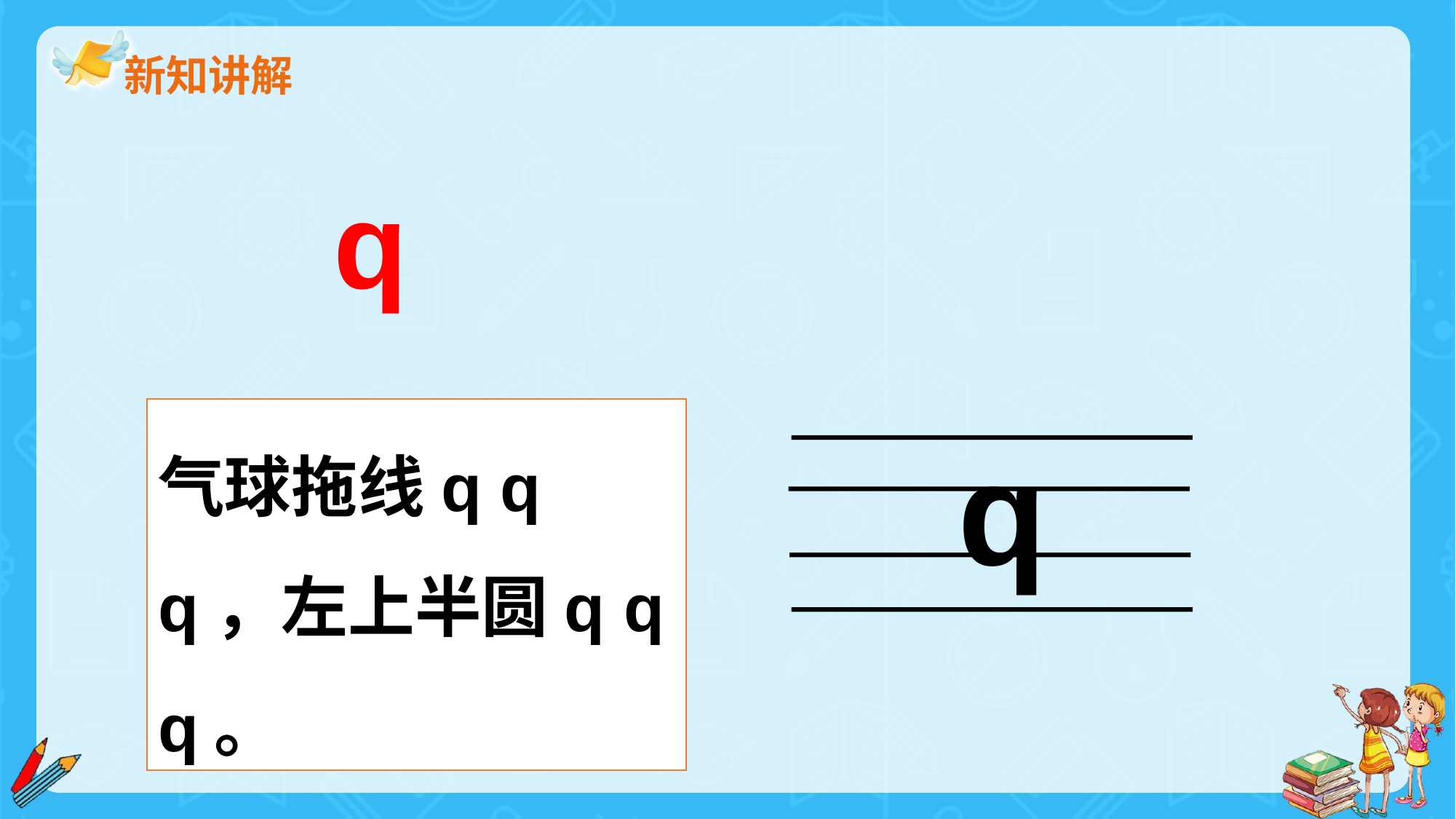

新知讲解
q
气球拖线q q q，左上半圆q q q。
q